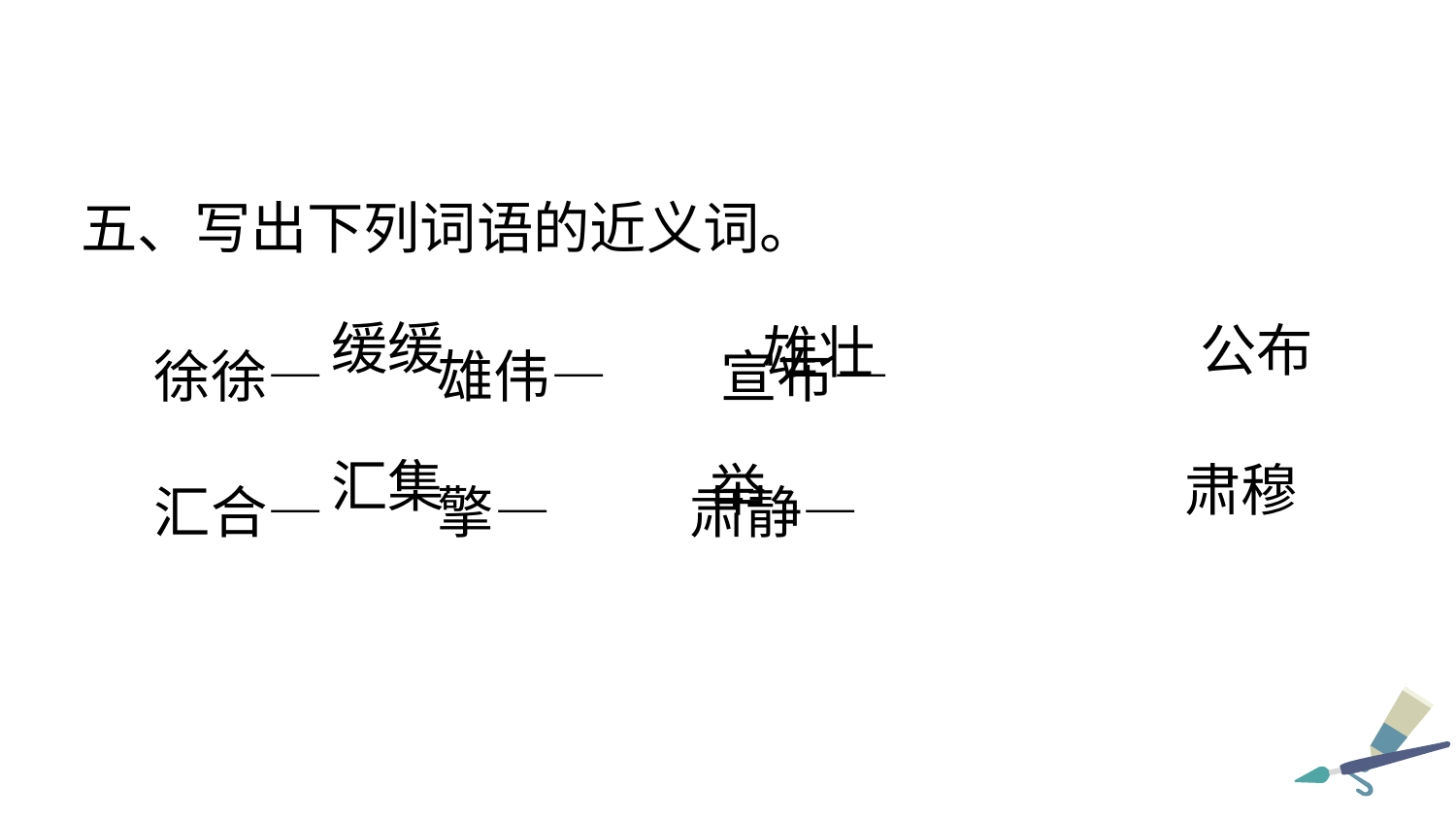

五、写出下列词语的近义词。
徐徐—         雄伟—         宣布—
汇合—         擎—           肃静—
缓缓
公布
雄壮
汇集
举
肃穆